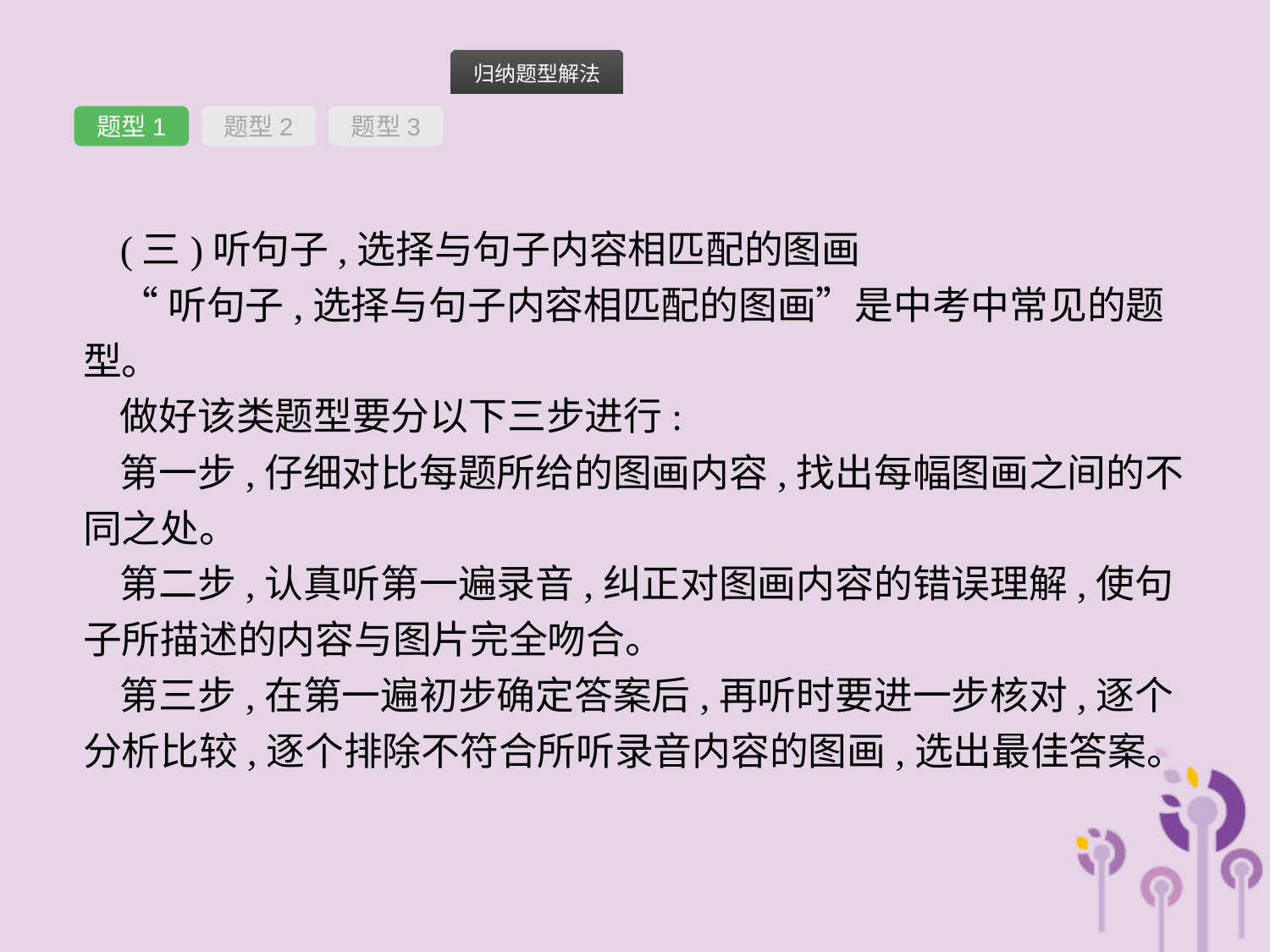

题型1
题型2
题型3
(三)听句子,选择与句子内容相匹配的图画
“听句子,选择与句子内容相匹配的图画”是中考中常见的题型。
做好该类题型要分以下三步进行:
第一步,仔细对比每题所给的图画内容,找出每幅图画之间的不同之处。
第二步,认真听第一遍录音,纠正对图画内容的错误理解,使句子所描述的内容与图片完全吻合。
第三步,在第一遍初步确定答案后,再听时要进一步核对,逐个分析比较,逐个排除不符合所听录音内容的图画,选出最佳答案。